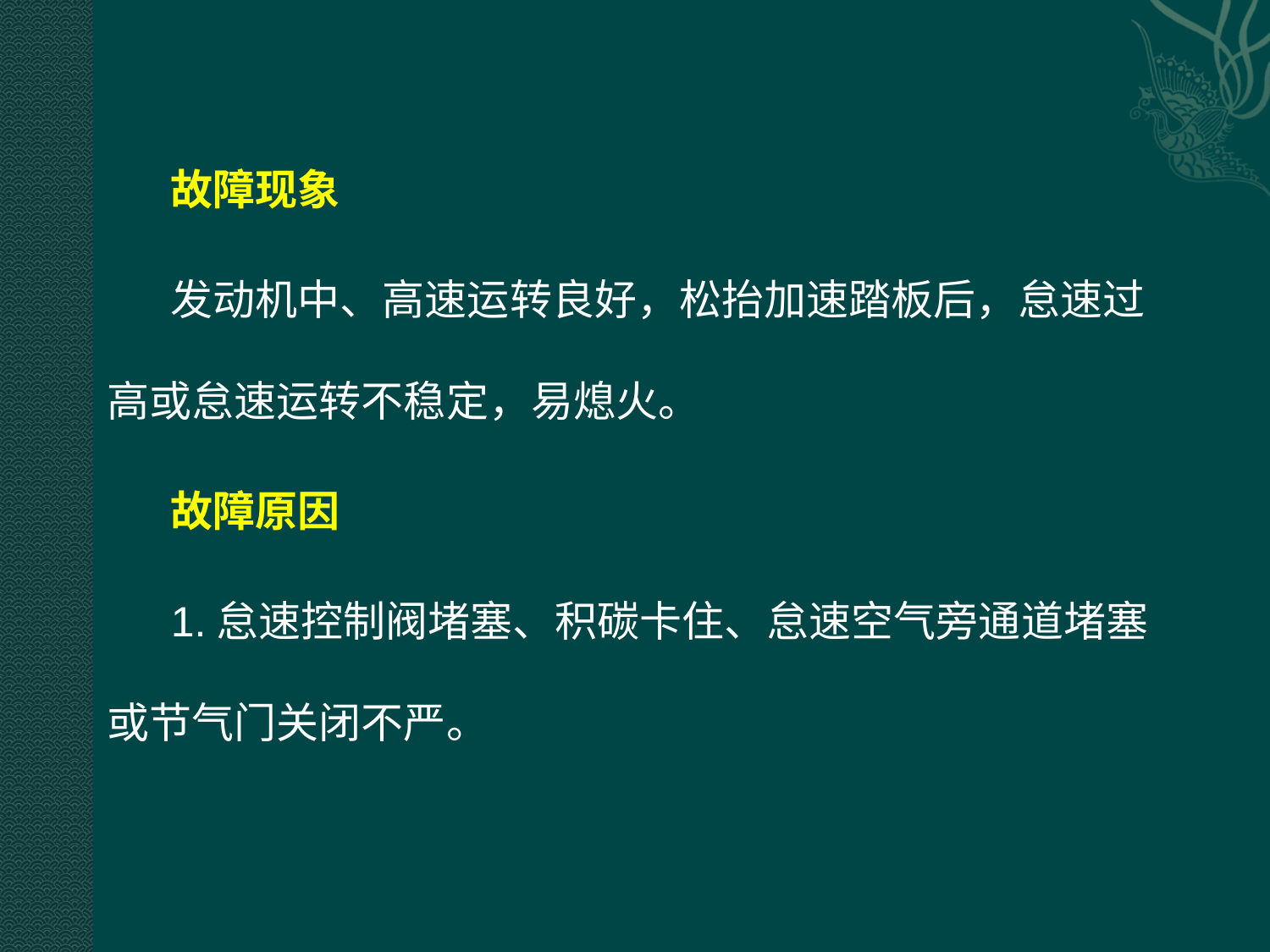

故障现象
发动机中、高速运转良好，松抬加速踏板后，怠速过高或怠速运转不稳定，易熄火。
故障原因
1.怠速控制阀堵塞、积碳卡住、怠速空气旁通道堵塞或节气门关闭不严。